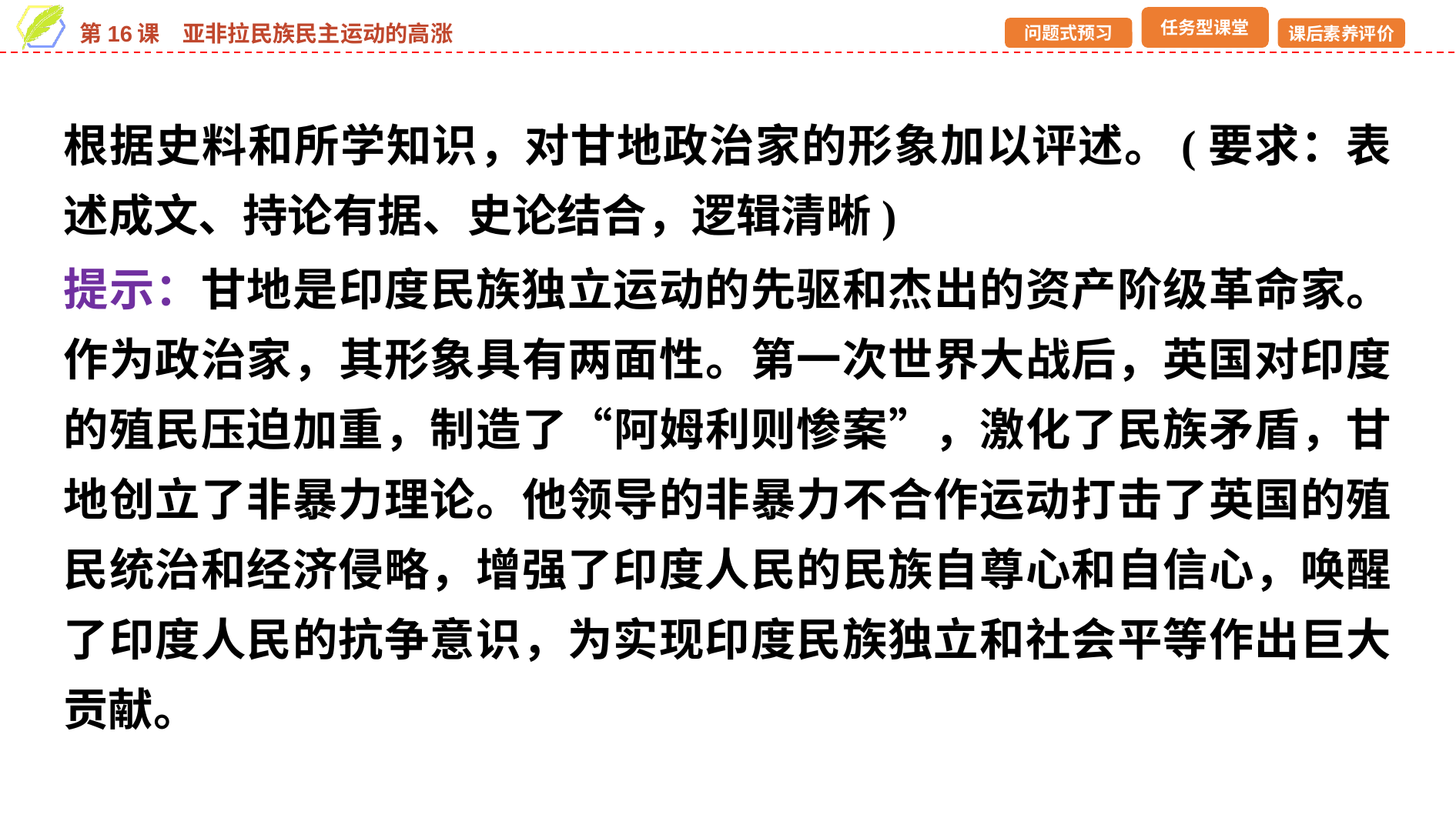

根据史料和所学知识，对甘地政治家的形象加以评述。(要求：表述成文、持论有据、史论结合，逻辑清晰)
提示：甘地是印度民族独立运动的先驱和杰出的资产阶级革命家。作为政治家，其形象具有两面性。第一次世界大战后，英国对印度的殖民压迫加重，制造了“阿姆利则惨案”，激化了民族矛盾，甘地创立了非暴力理论。他领导的非暴力不合作运动打击了英国的殖民统治和经济侵略，增强了印度人民的民族自尊心和自信心，唤醒了印度人民的抗争意识，为实现印度民族独立和社会平等作出巨大贡献。